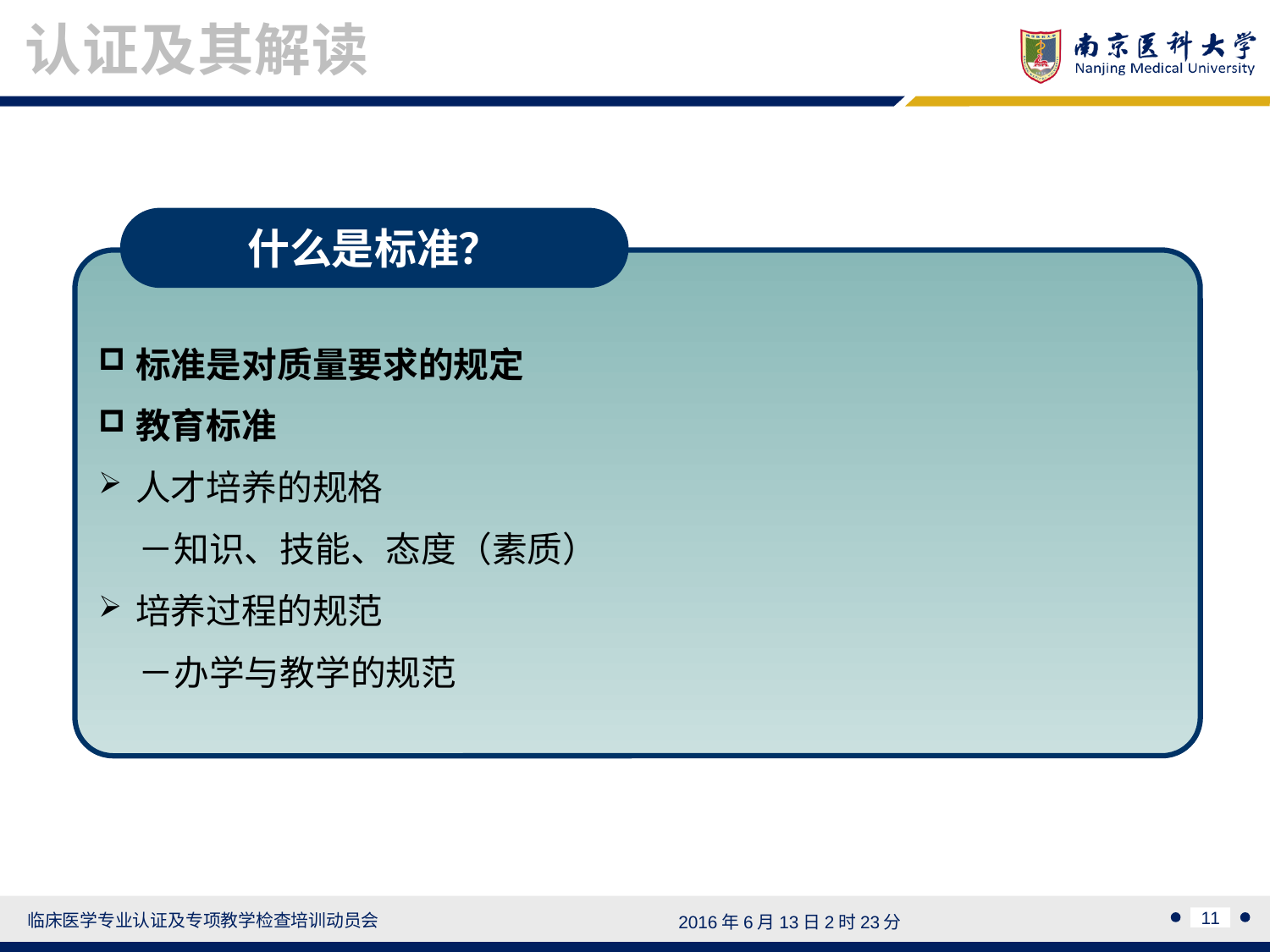

认证及其解读
什么是标准？
标准是对质量要求的规定
教育标准
人才培养的规格
    －知识、技能、态度（素质）
培养过程的规范
    －办学与教学的规范